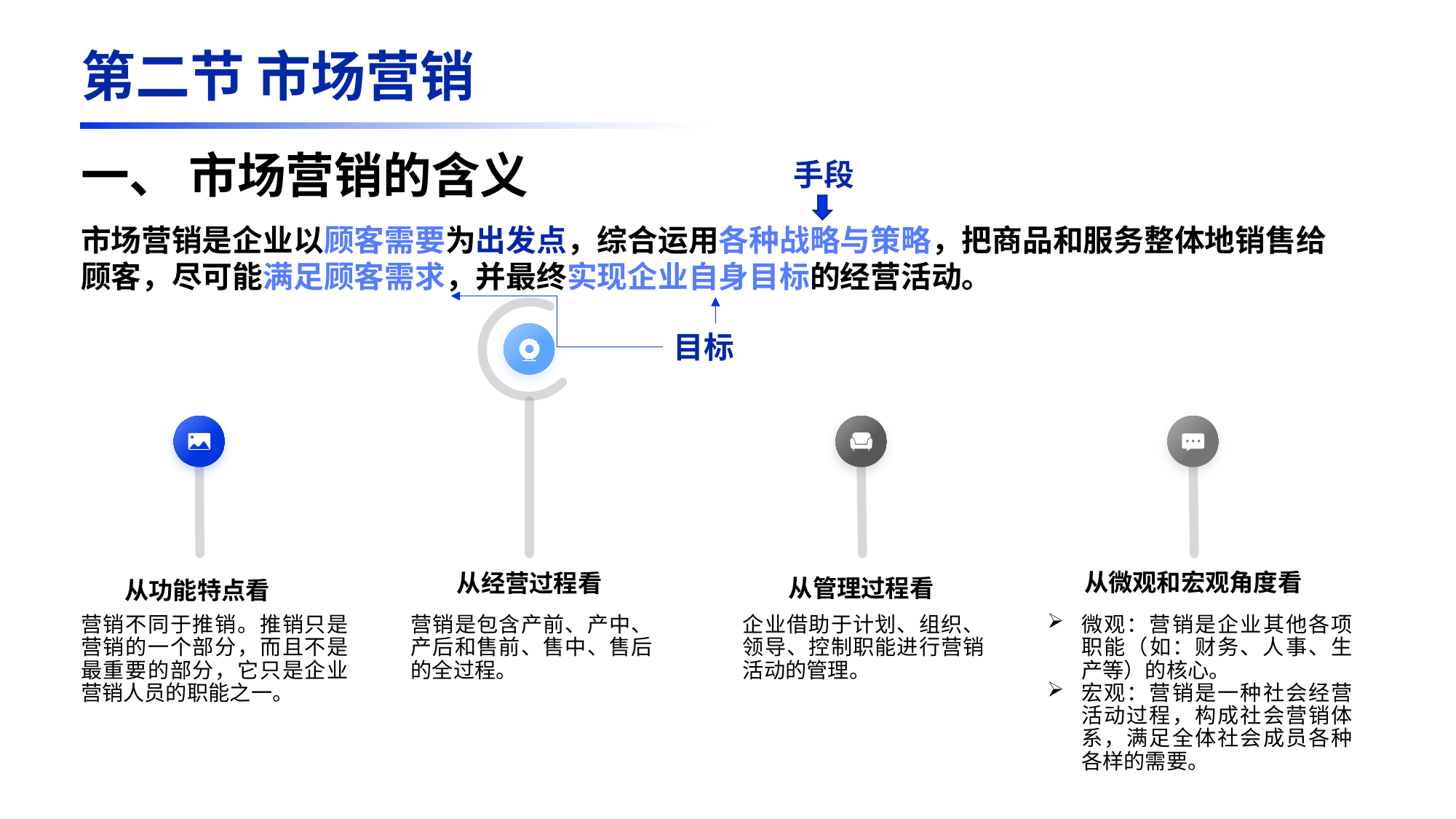

第二节 市场营销
一、 市场营销的含义
手段

市场营销是企业以顾客需要为出发点，综合运用各种战略与策略，把商品和服务整体地销售给顾客，尽可能满足顾客需求，并最终实现企业自身目标的经营活动。

从微观和宏观角度看
从经营过程看
从管理过程看
从功能特点看
营销不同于推销。推销只是营销的一个部分，而且不是最重要的部分，它只是企业营销人员的职能之一。
营销是包含产前、产中、产后和售前、售中、售后的全过程。
企业借助于计划、组织、领导、控制职能进行营销活动的管理。
微观：营销是企业其他各项职能（如：财务、人事、生产等）的核心。
宏观：营销是一种社会经营活动过程，构成社会营销体系，满足全体社会成员各种各样的需要。
目标